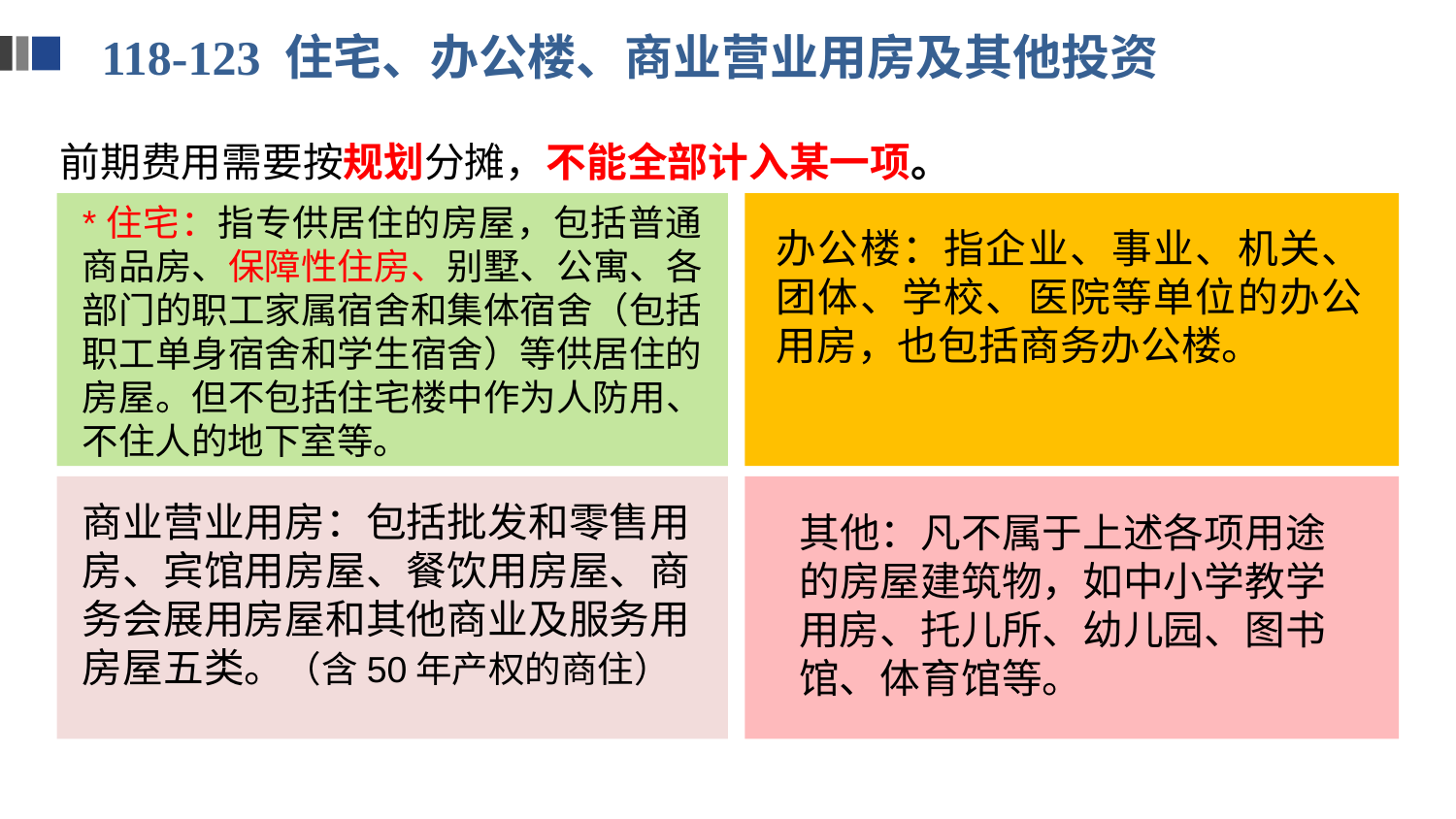

118-123 住宅、办公楼、商业营业用房及其他投资

前期费用需要按规划分摊，不能全部计入某一项。

*住宅：指专供居住的房屋，包括普通商品房、保障性住房、别墅、公寓、各部门的职工家属宿舍和集体宿舍（包括职工单身宿舍和学生宿舍）等供居住的房屋。但不包括住宅楼中作为人防用、不住人的地下室等。

办公楼：指企业、事业、机关、团体、学校、医院等单位的办公用房，也包括商务办公楼。

商业营业用房：包括批发和零售用房、宾馆用房屋、餐饮用房屋、商务会展用房屋和其他商业及服务用房屋五类。（含50年产权的商住）
其他：凡不属于上述各项用途的房屋建筑物，如中小学教学用房、托儿所、幼儿园、图书馆、体育馆等。